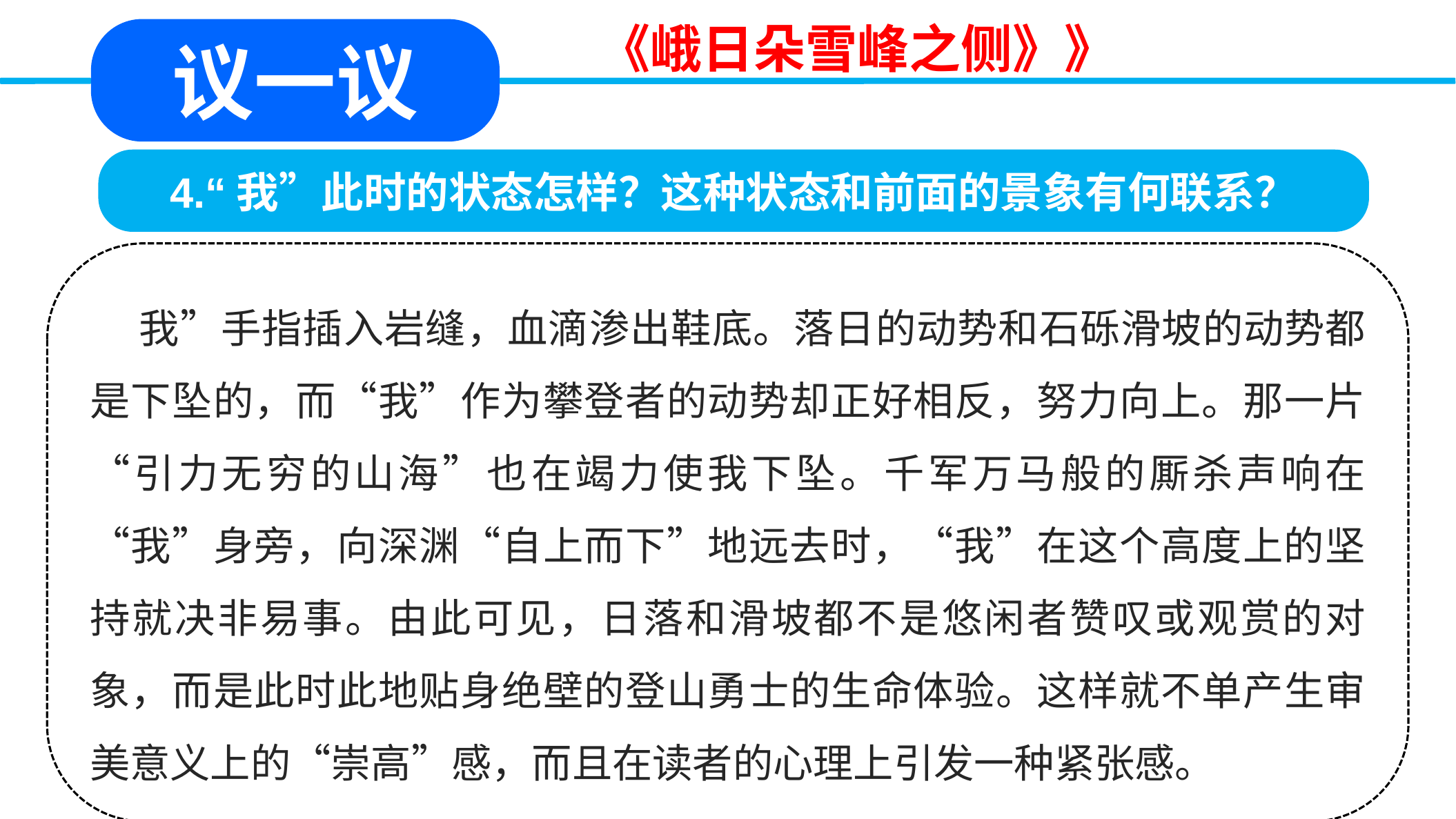

《峨日朵雪峰之侧》》
议一议

扶夷江
4.“我”此时的状态怎样？这种状态和前面的景象有何联系？
    我”手指插入岩缝，血滴渗出鞋底。落日的动势和石砾滑坡的动势都是下坠的，而“我”作为攀登者的动势却正好相反，努力向上。那一片“引力无穷的山海”也在竭力使我下坠。千军万马般的厮杀声响在“我”身旁，向深渊“自上而下”地远去时，“我”在这个高度上的坚持就决非易事。由此可见，日落和滑坡都不是悠闲者赞叹或观赏的对象，而是此时此地贴身绝壁的登山勇士的生命体验。这样就不单产生审美意义上的“崇高”感，而且在读者的心理上引发一种紧张感。